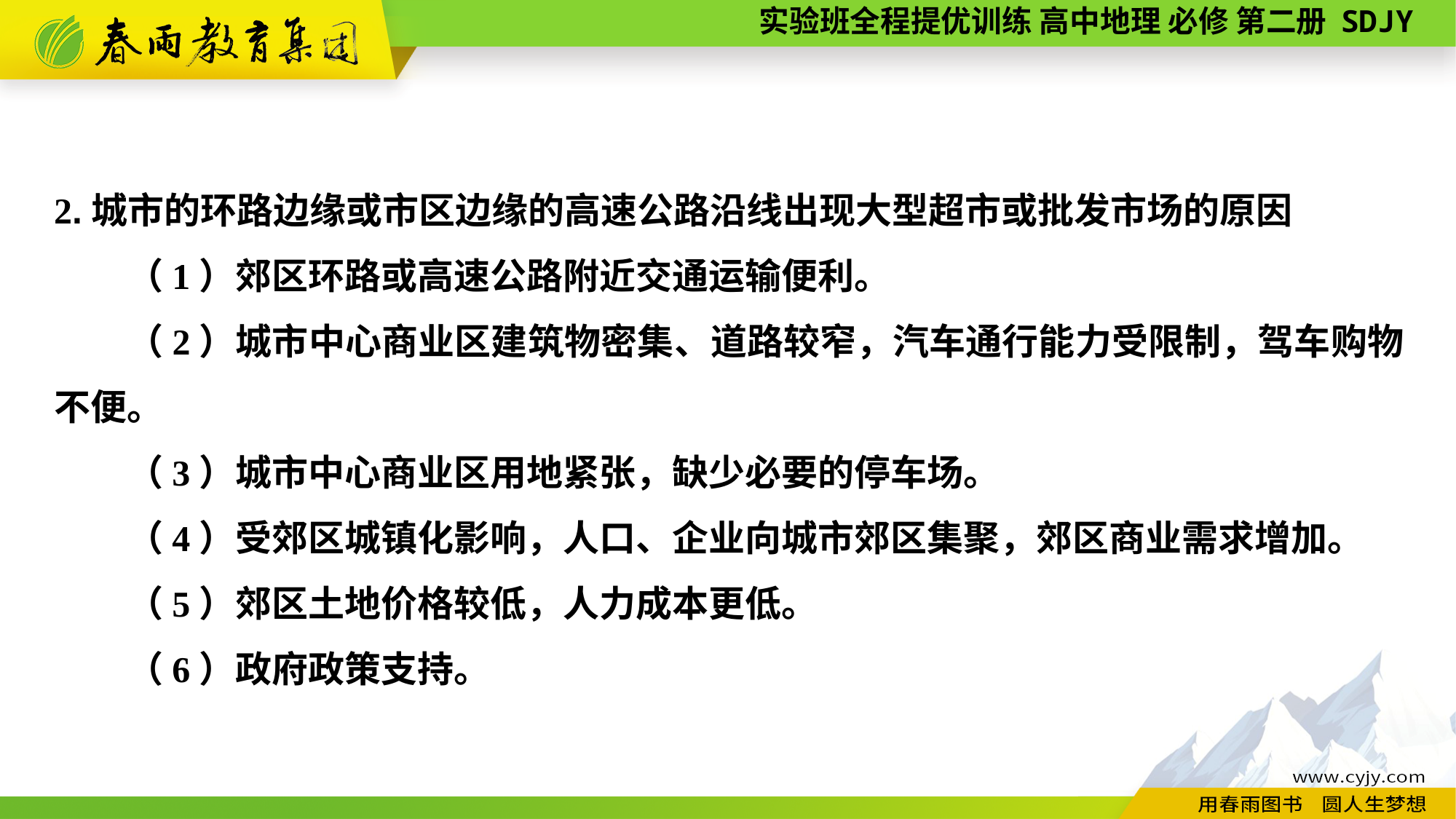

2.城市的环路边缘或市区边缘的高速公路沿线出现大型超市或批发市场的原因
　　（1）郊区环路或高速公路附近交通运输便利。
　　（2）城市中心商业区建筑物密集、道路较窄，汽车通行能力受限制，驾车购物不便。
　　（3）城市中心商业区用地紧张，缺少必要的停车场。
　　（4）受郊区城镇化影响，人口、企业向城市郊区集聚，郊区商业需求增加。
　　（5）郊区土地价格较低，人力成本更低。
　　（6）政府政策支持。